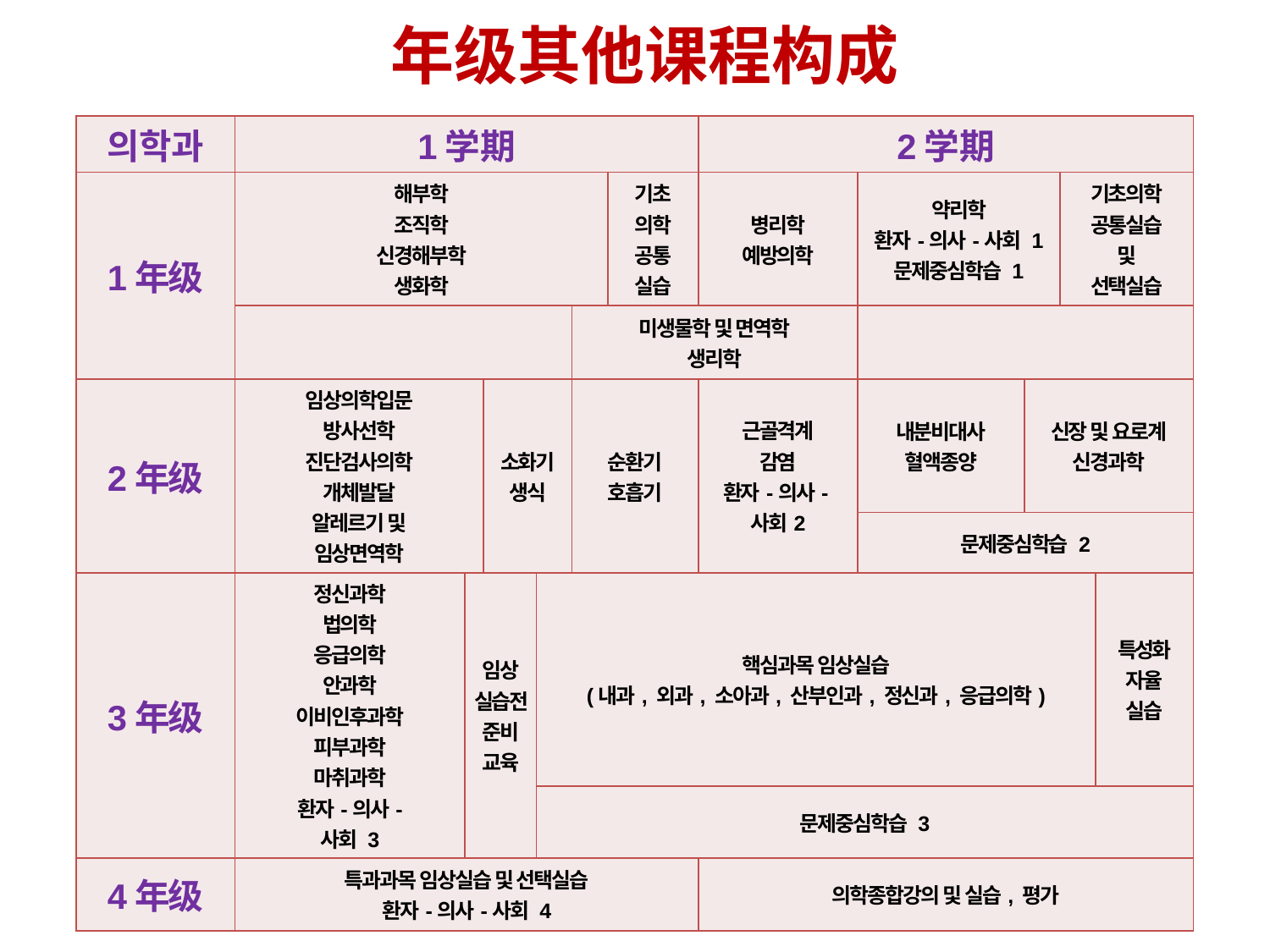

年级其他课程构成
| 의학과 | 1学期 |  |  |  |  |  | 2学期 |  |  |  |  |
| --- | --- | --- | --- | --- | --- | --- | --- | --- | --- | --- | --- |
| 1年级 | 해부학 조직학 신경해부학 생화학 |  |  |  |  | 기초 의학 공통 실습 | 병리학 예방의학 | 약리학 환자-의사-사회 1 문제중심학습 1 |  | 기초의학 공통실습 및 선택실습 |  |
|  |  |  |  |  | 미생물학 및 면역학 생리학 |  |  |  |  |  |  |
| 2年级 | 임상의학입문 방사선학 진단검사의학 개체발달 알레르기 및 임상면역학 |  | 소화기 생식 |  | 순환기 호흡기 |  | 근골격계 감염 환자-의사-사회2 | 내분비대사 혈액종양 | 신장 및 요로계 신경과학 |  |  |
|  |  |  |  |  |  |  |  | 문제중심학습 2 |  |  |  |
| 3年级 | 정신과학 법의학 응급의학 안과학 이비인후과학 피부과학 마취과학 환자-의사- 사회 3 | 임상 실습전 준비 교육 |  | 핵심과목 임상실습 (내과, 외과, 소아과, 산부인과, 정신과, 응급의학) |  |  |  |  |  |  | 특성화 자율 실습 |
|  |  |  |  | 문제중심학습 3 |  |  |  |  |  |  |  |
| 4年级 | 특과과목 임상실습 및 선택실습 환자-의사-사회 4 |  |  |  |  |  | 의학종합강의 및 실습, 평가 |  |  |  |  |